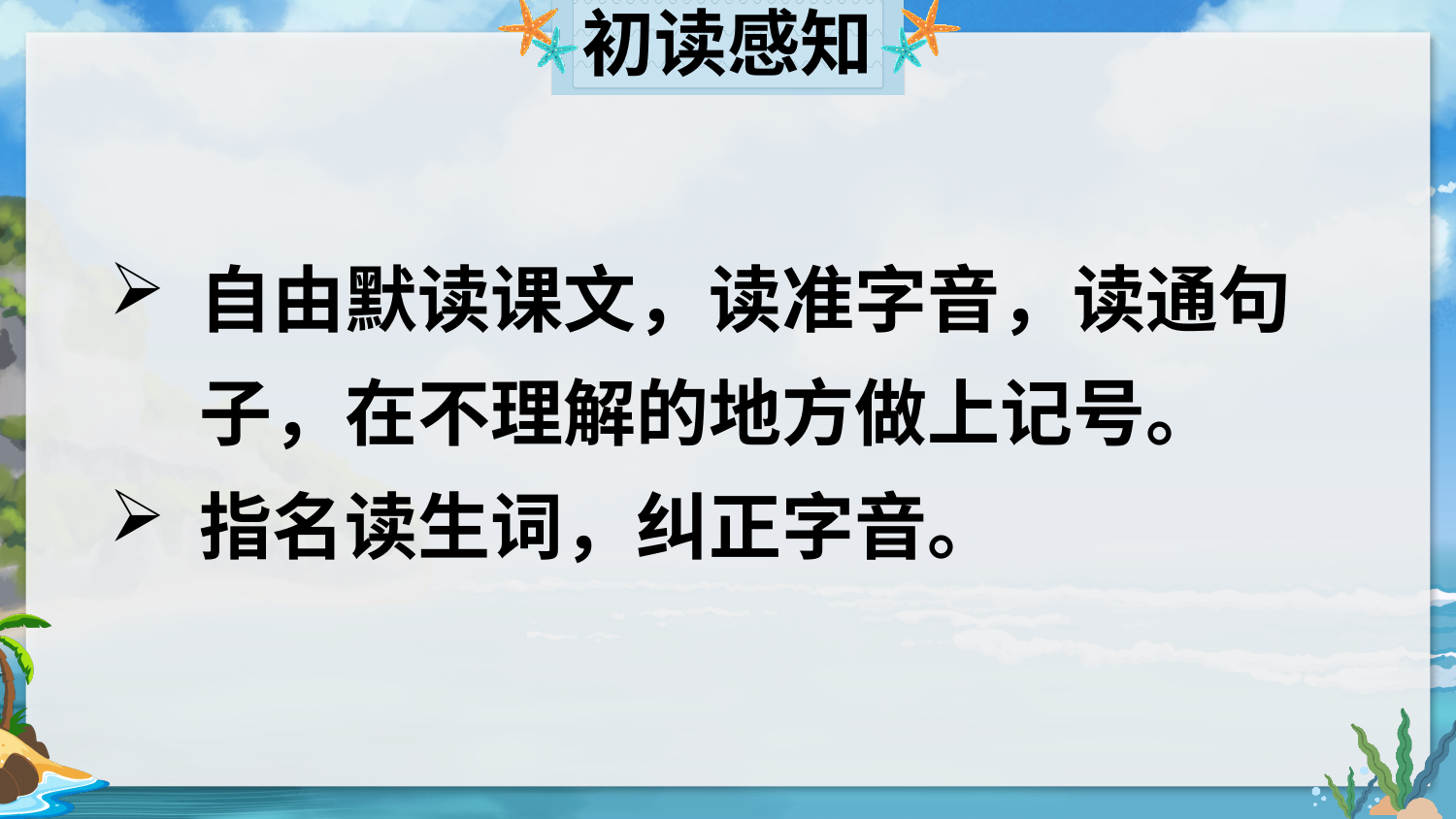

初读感知
自由默读课文，读准字音，读通句子，在不理解的地方做上记号。
指名读生词，纠正字音。